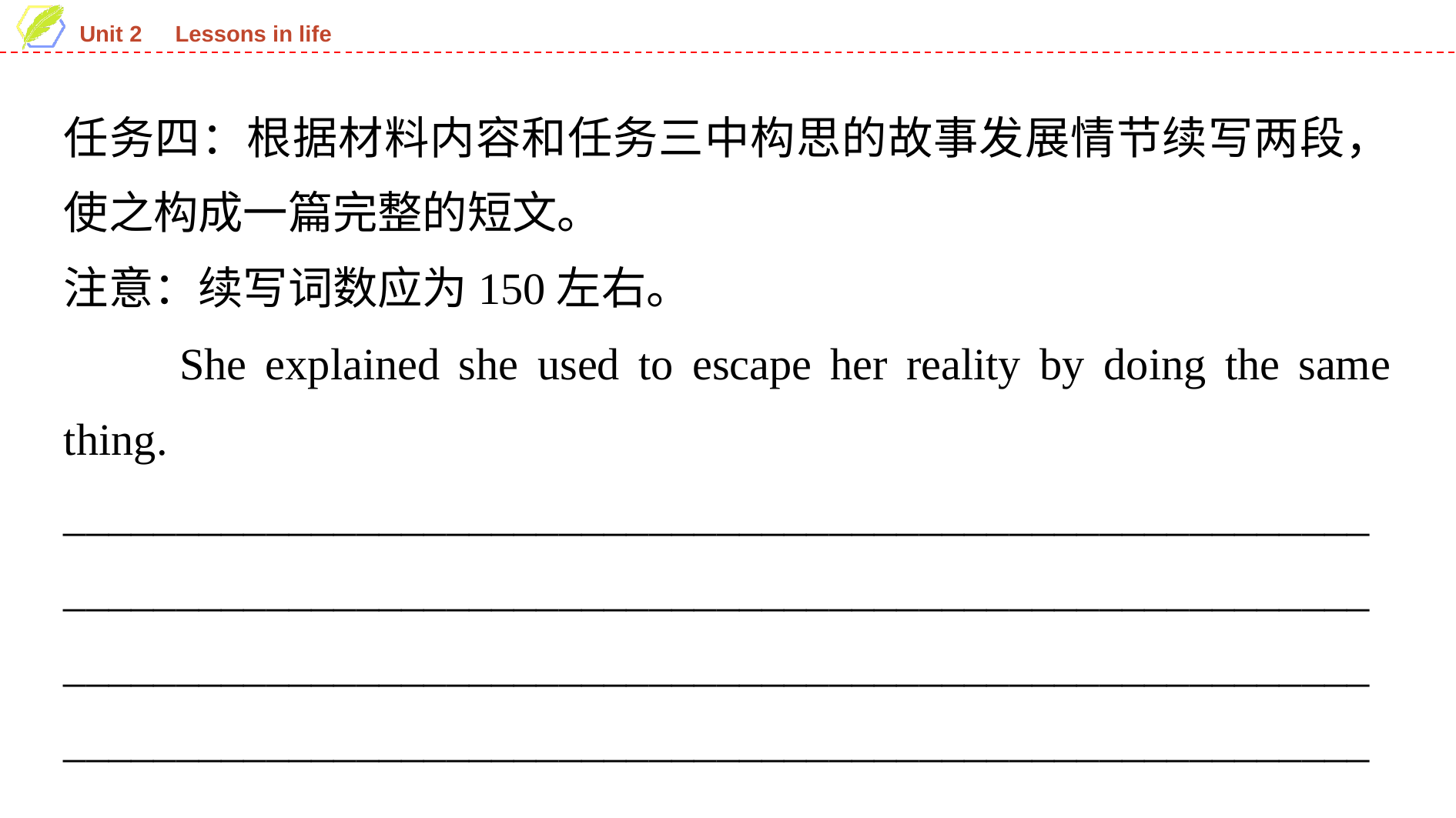

任务四：根据材料内容和任务三中构思的故事发展情节续写两段，使之构成一篇完整的短文。
注意：续写词数应为150左右。
　　She explained she used to escape her reality by doing the same thing. _______________________________________________________________________________________________________________________________________________________________________________________________________________________________________________________________________________________________________